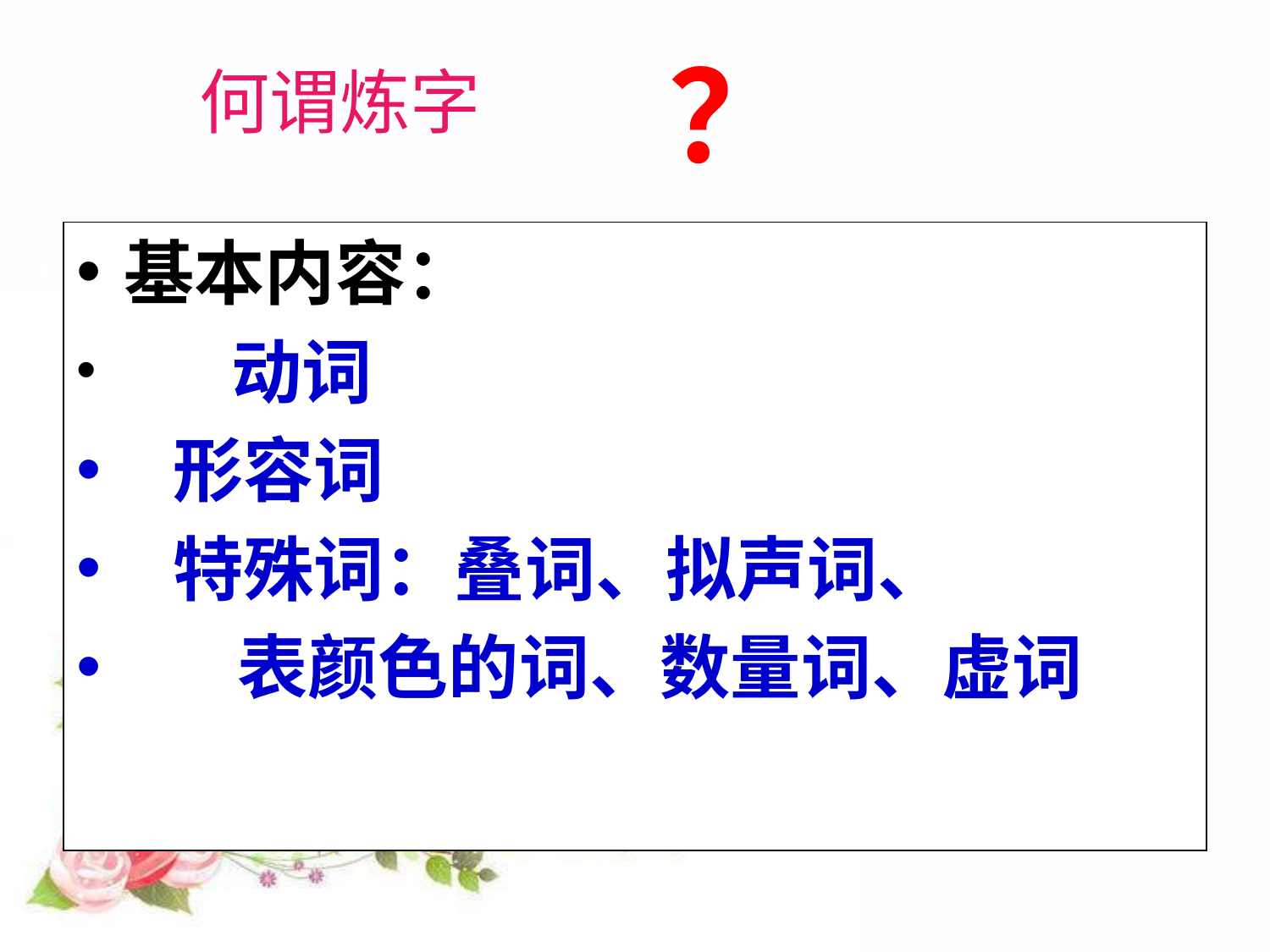

# 何谓炼字
？
基本内容：
      动词
  形容词
  特殊词：叠词、拟声词、
      表颜色的词、数量词、虚词